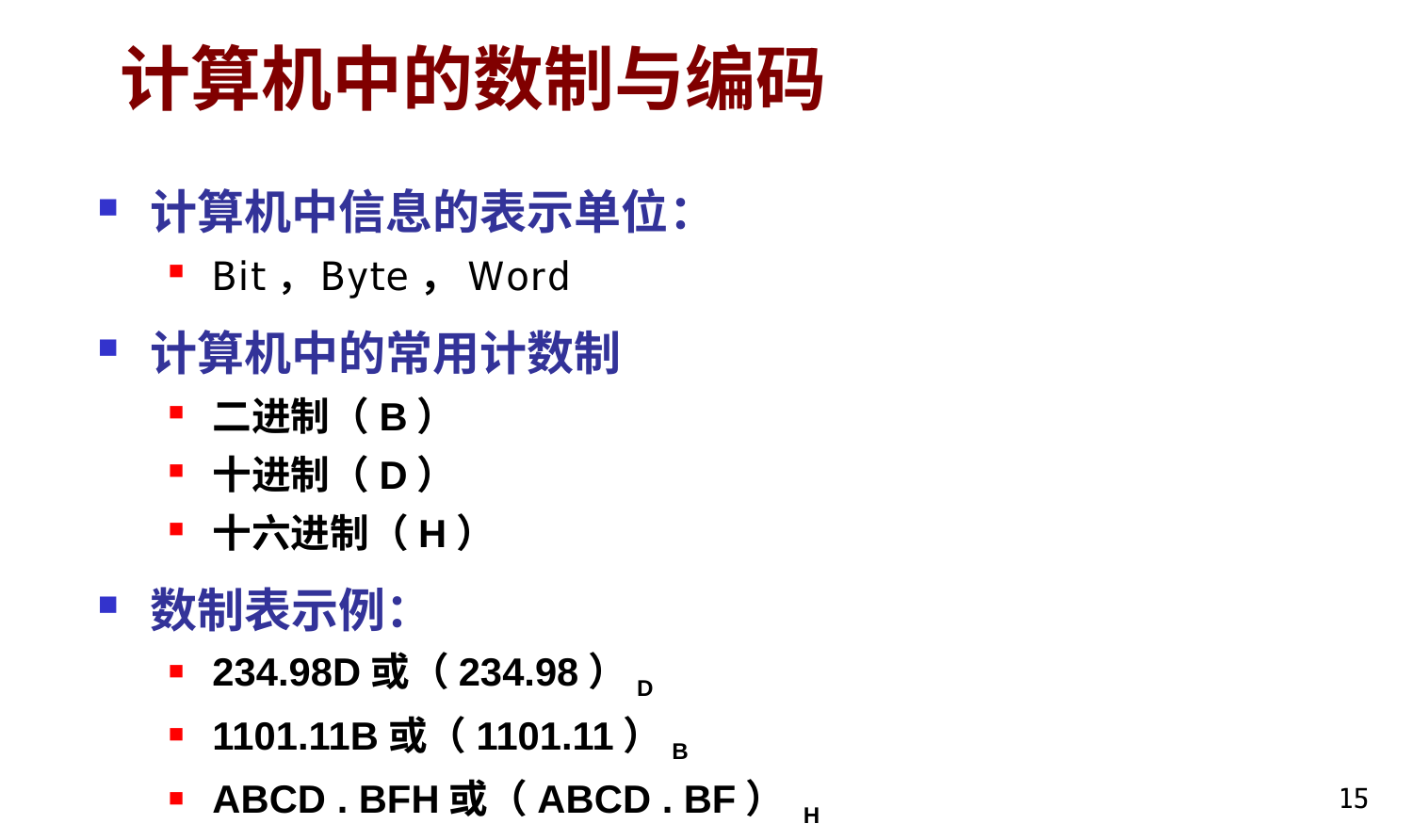

# 计算机中的数制与编码
计算机中信息的表示单位：
Bit，Byte，Word
计算机中的常用计数制
二进制（B）
十进制（D）
十六进制（H）
数制表示例：
234.98D或（234.98）D
1101.11B或（1101.11）B
ABCD . BFH或（ABCD . BF） H
15